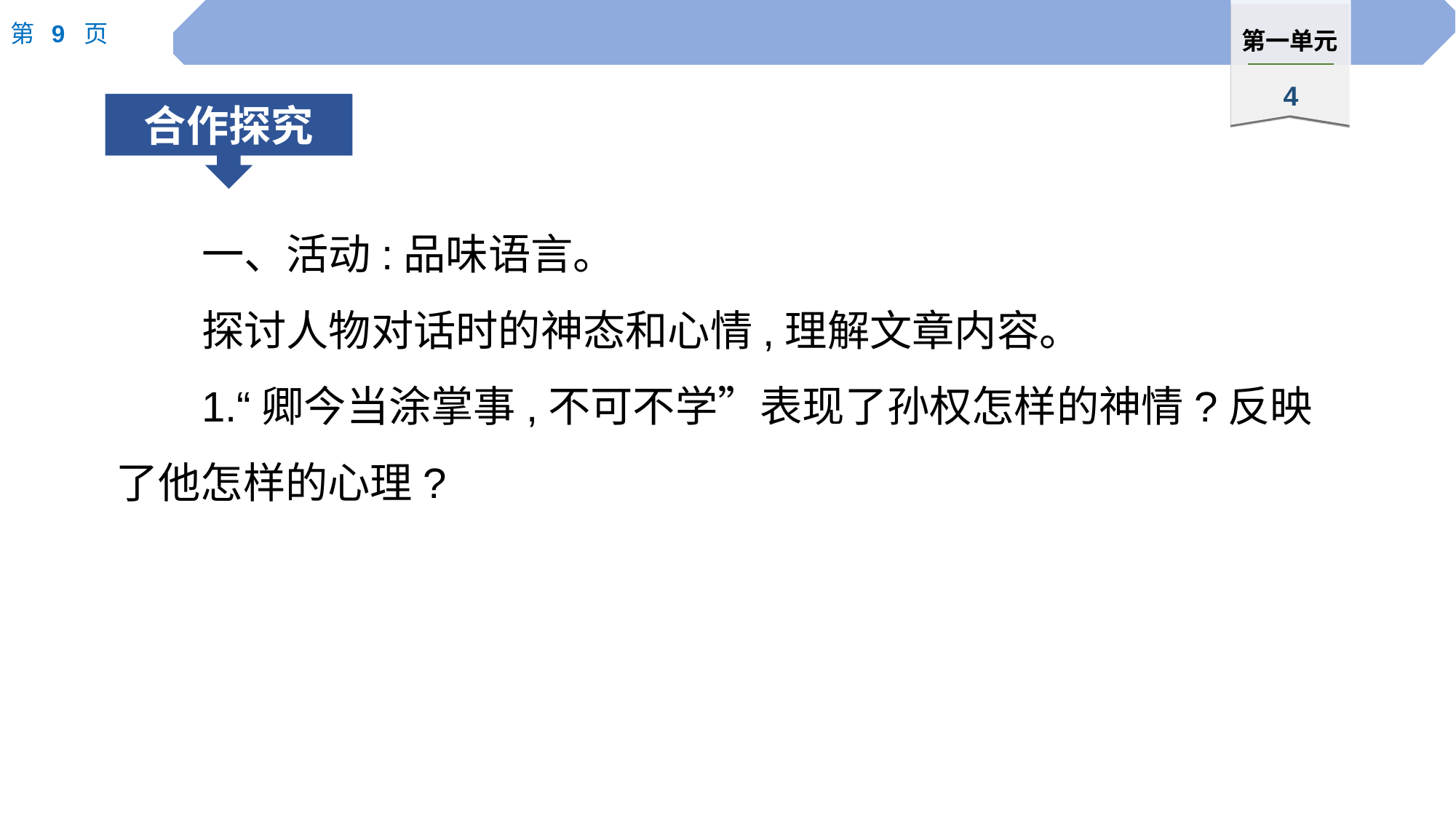

一、活动:品味语言。
探讨人物对话时的神态和心情,理解文章内容。
1.“卿今当涂掌事,不可不学”表现了孙权怎样的神情?反映了他怎样的心理?